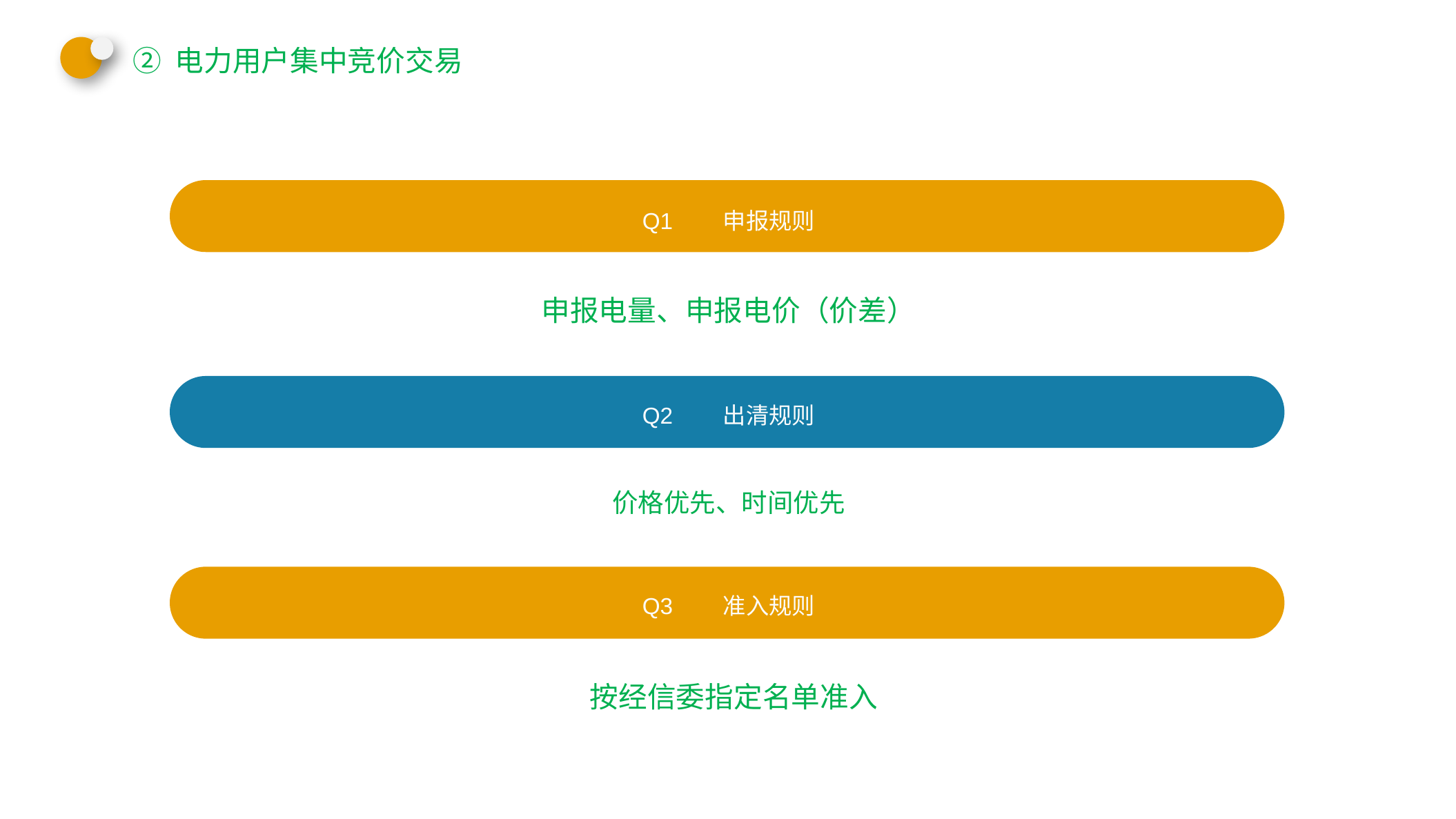

② 电力用户集中竞价交易

Q1       申报规则
申报电量、申报电价（价差）

Q2       出清规则
价格优先、时间优先

Q3       准入规则
 按经信委指定名单准入